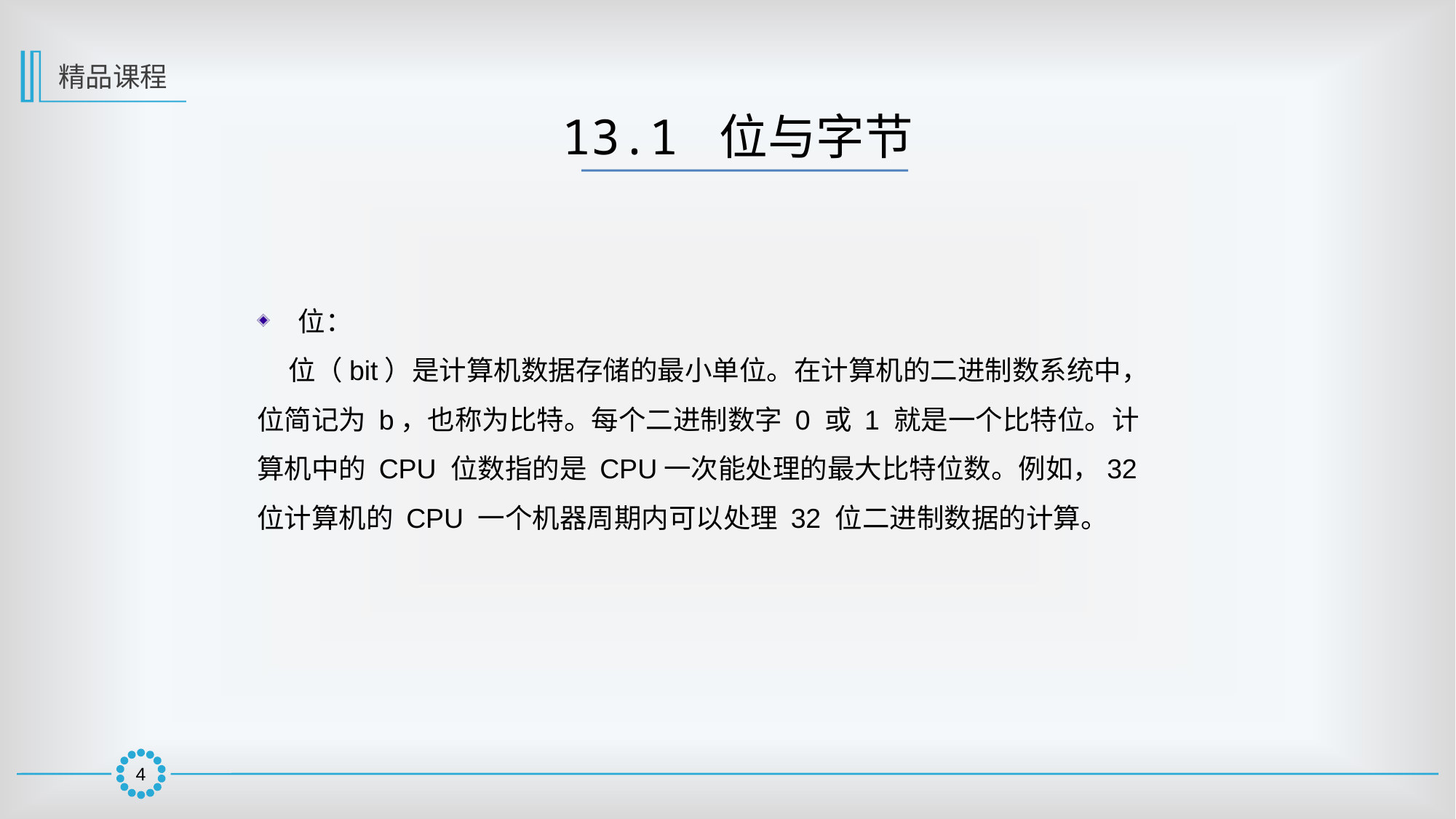

精品课程
13.1 位与字节

位：
    位（bit）是计算机数据存储的最小单位。在计算机的二进制数系统中，位简记为 b，也称为比特。每个二进制数字 0 或 1 就是一个比特位。计算机中的 CPU 位数指的是 CPU一次能处理的最大比特位数。例如，32 位计算机的 CPU 一个机器周期内可以处理 32 位二进制数据的计算。

4